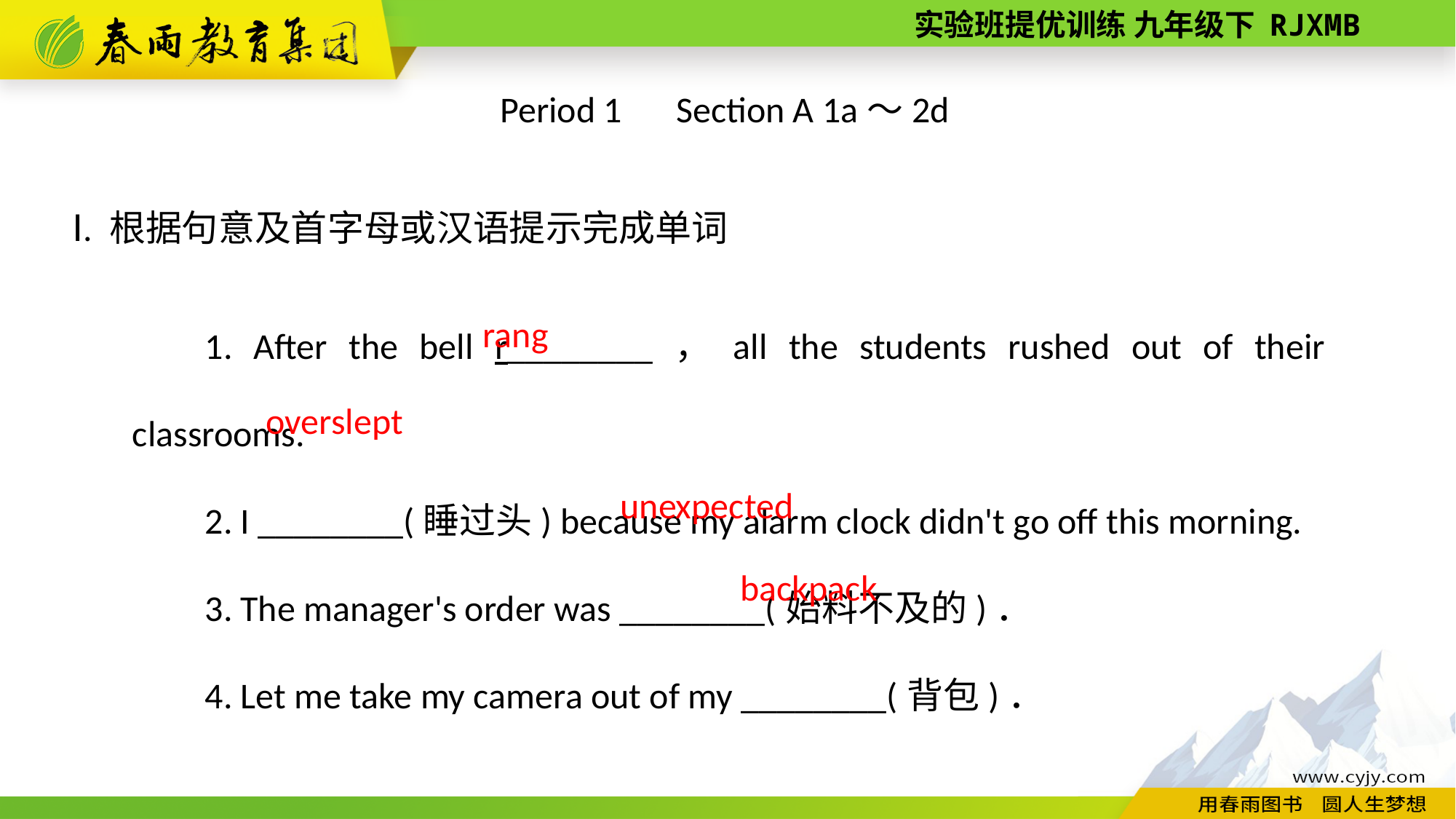

Period 1　Section A 1a～2d
Ⅰ. 根据句意及首字母或汉语提示完成单词
1. After the bell r________，all the students rushed out of their classrooms.
2. I ________(睡过头) because my alarm clock didn't go off this morning.
3. The manager's order was ________(始料不及的)．
4. Let me take my camera out of my ________(背包)．
rang
overslept
unexpected
backpack